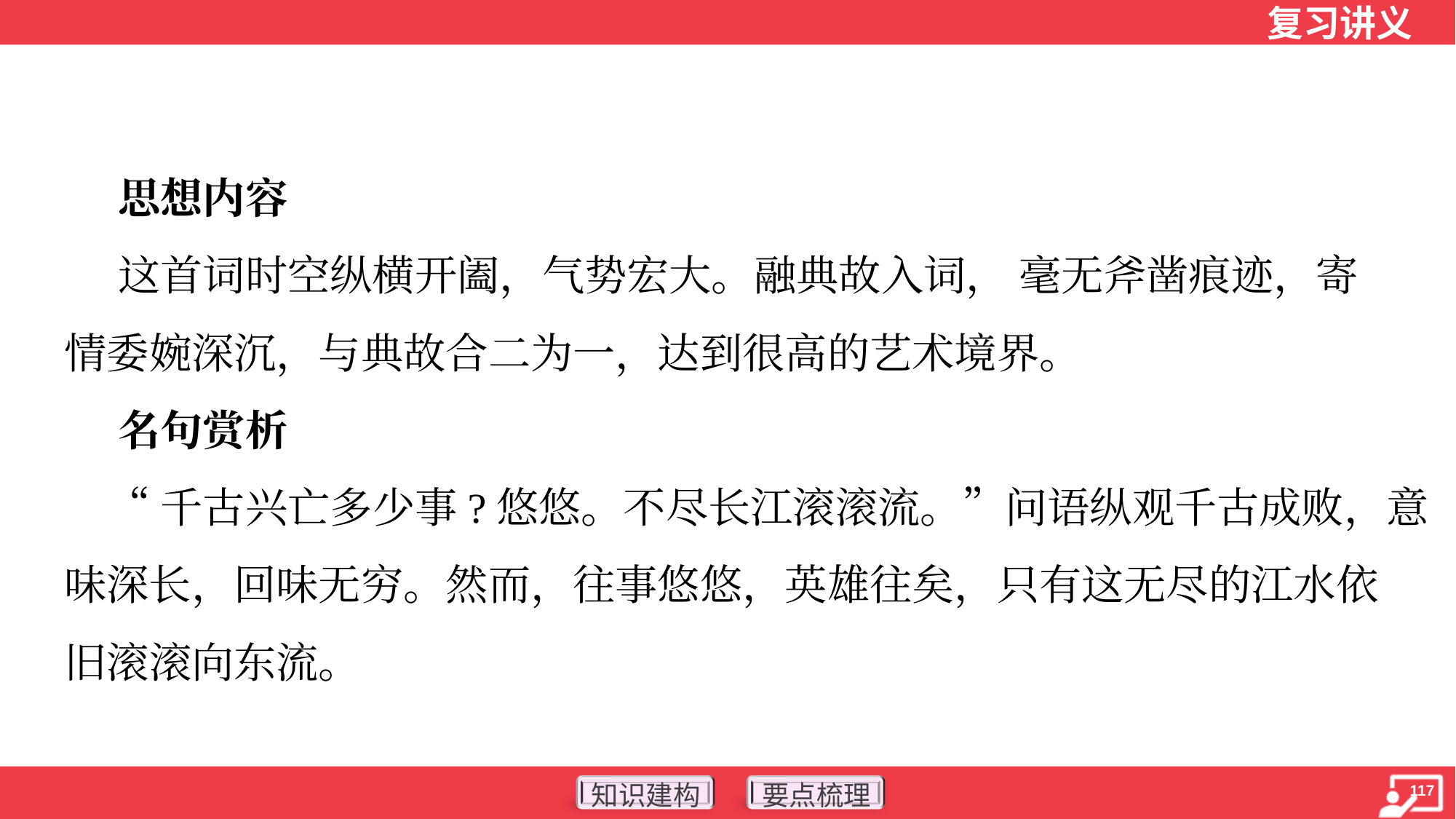

思想内容
    这首词时空纵横开阖，气势宏大。融典故入词， 毫无斧凿痕迹，寄
情委婉深沉，与典故合二为一，达到很高的艺术境界。
    名句赏析
    “千古兴亡多少事?悠悠。不尽长江滚滚流。”问语纵观千古成败，意
味深长，回味无穷。然而，往事悠悠，英雄往矣，只有这无尽的江水依
旧滚滚向东流。